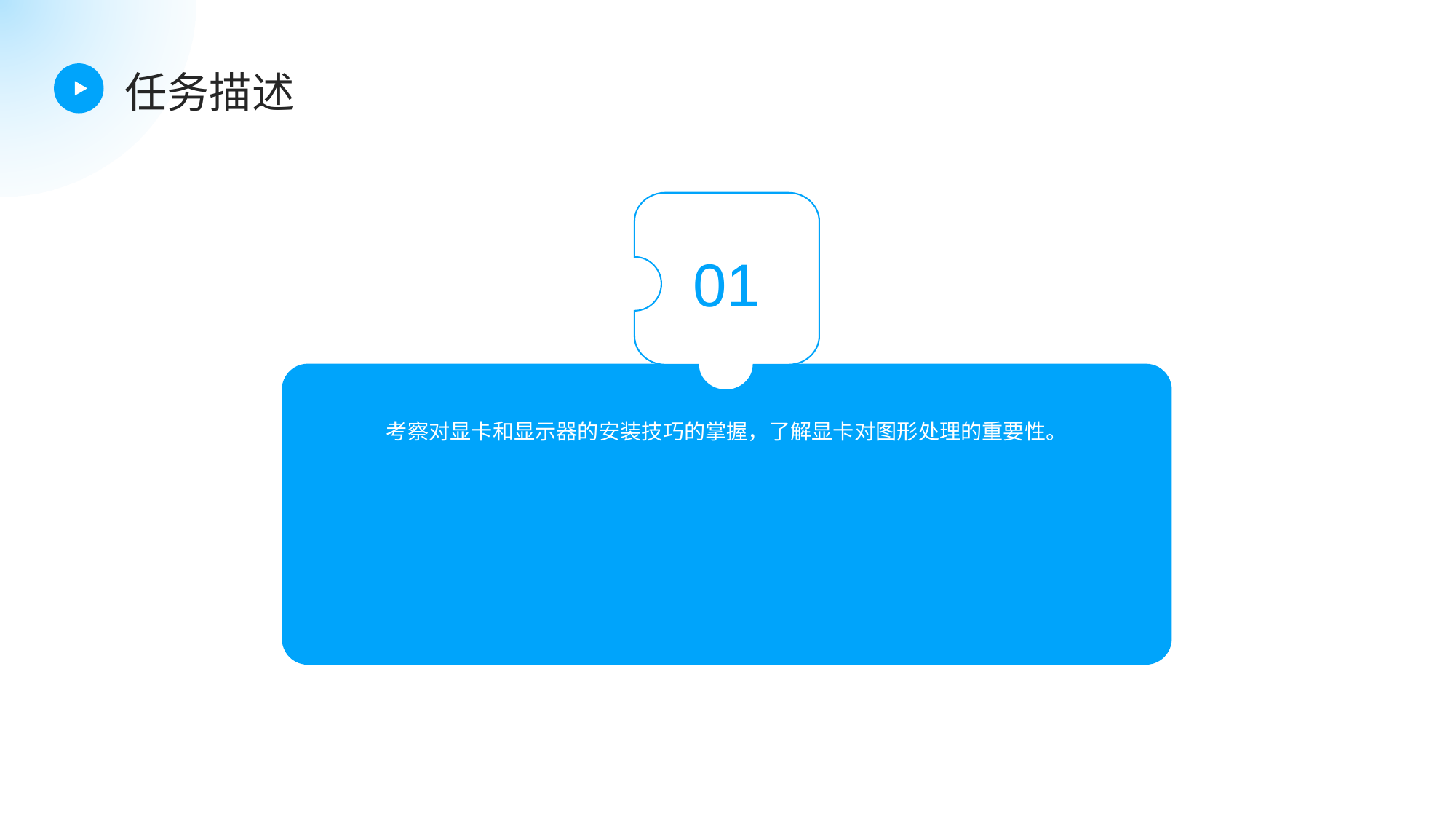

任务描述

01

考察对显卡和显示器的安装技巧的掌握，了解显卡对图形处理的重要性。